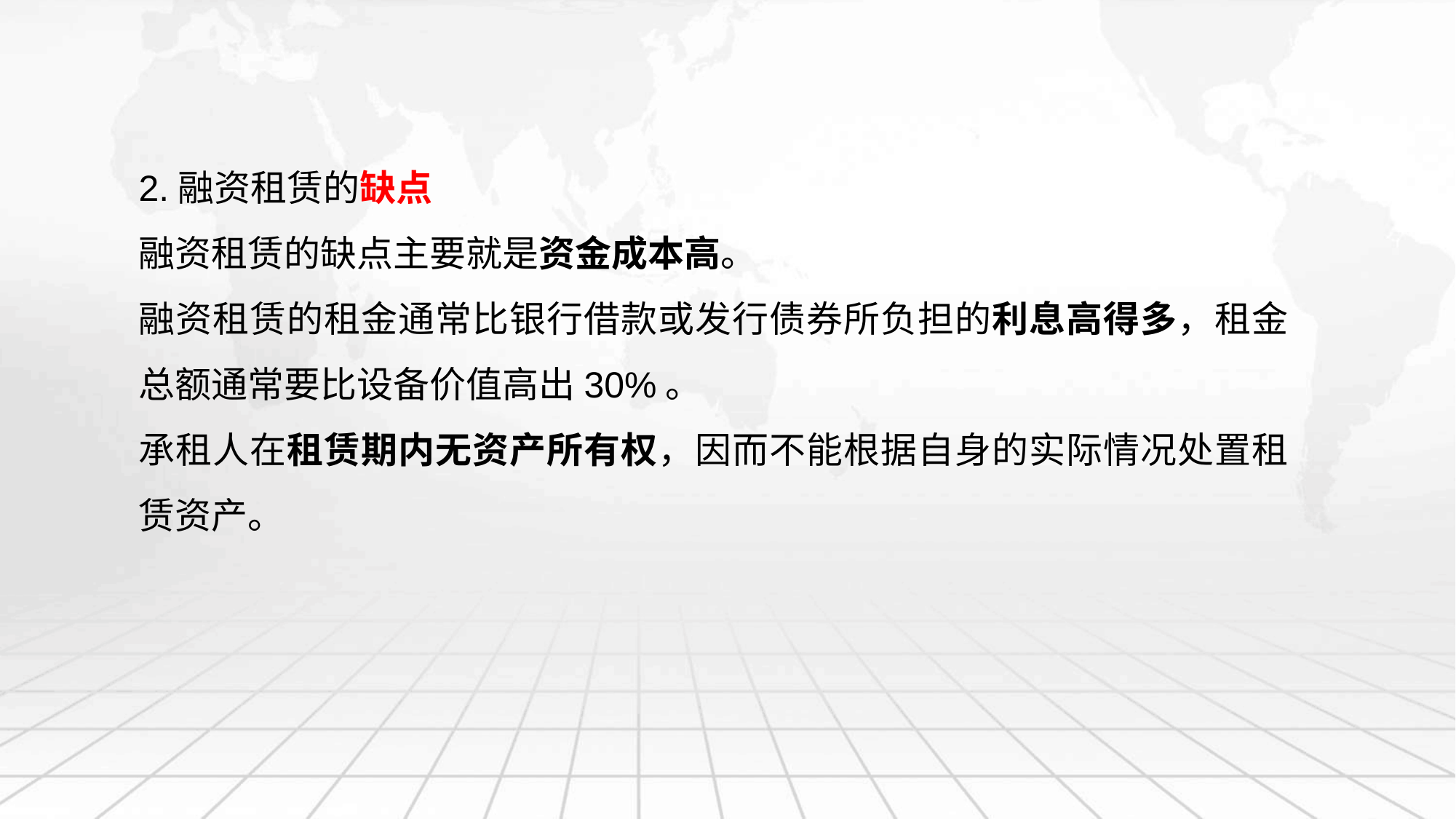

2.融资租赁的缺点
融资租赁的缺点主要就是资金成本高。
融资租赁的租金通常比银行借款或发行债券所负担的利息高得多，租金总额通常要比设备价值高出30%。
承租人在租赁期内无资产所有权，因而不能根据自身的实际情况处置租赁资产。